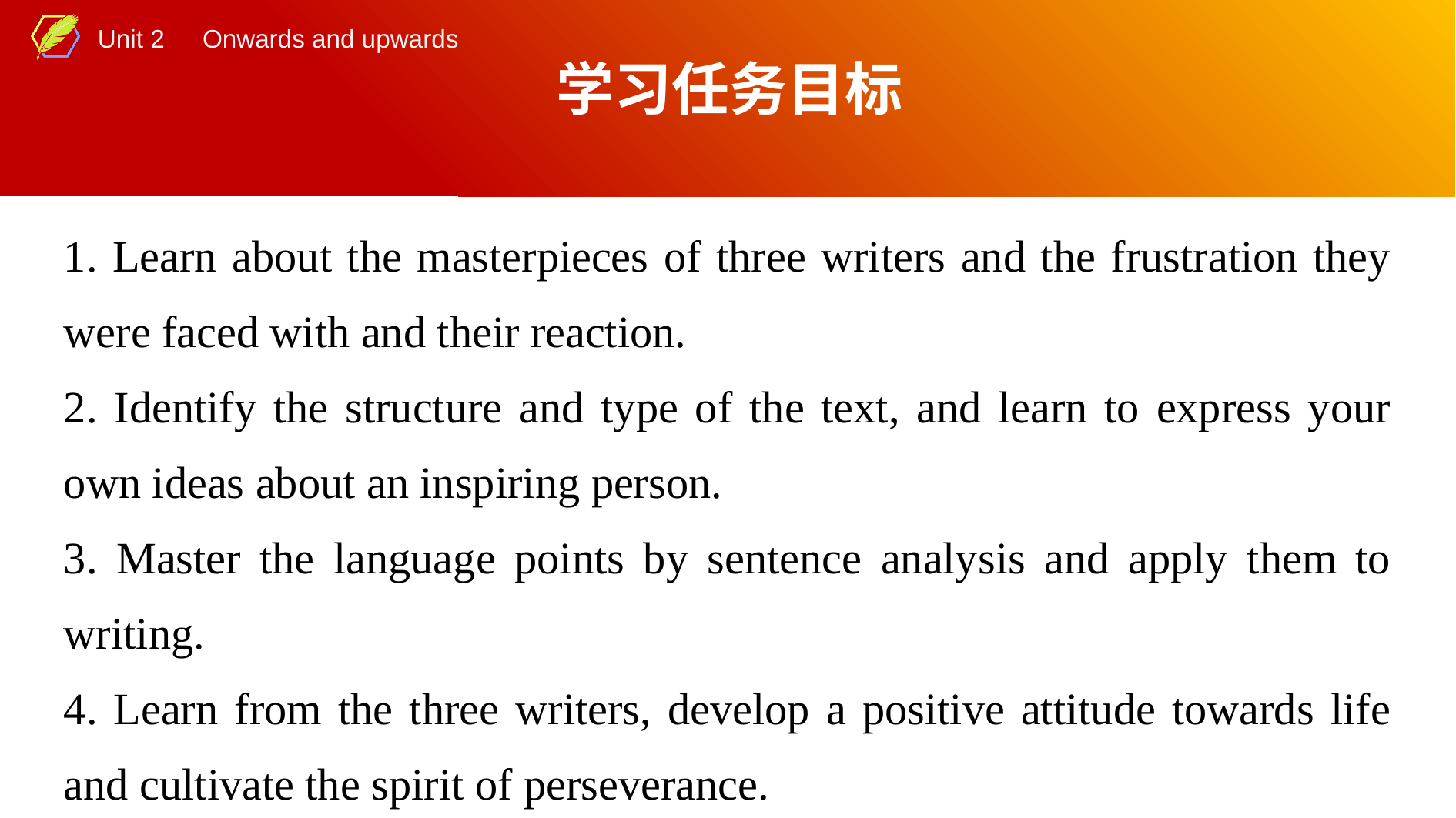

学习任务目标
1. Learn about the masterpieces of three writers and the frustration they were faced with and their reaction.
2. Identify the structure and type of the text, and learn to express your own ideas about an inspiring person.
3. Master the language points by sentence analysis and apply them to writing.
4. Learn from the three writers, develop a positive attitude towards life and cultivate the spirit of perseverance.